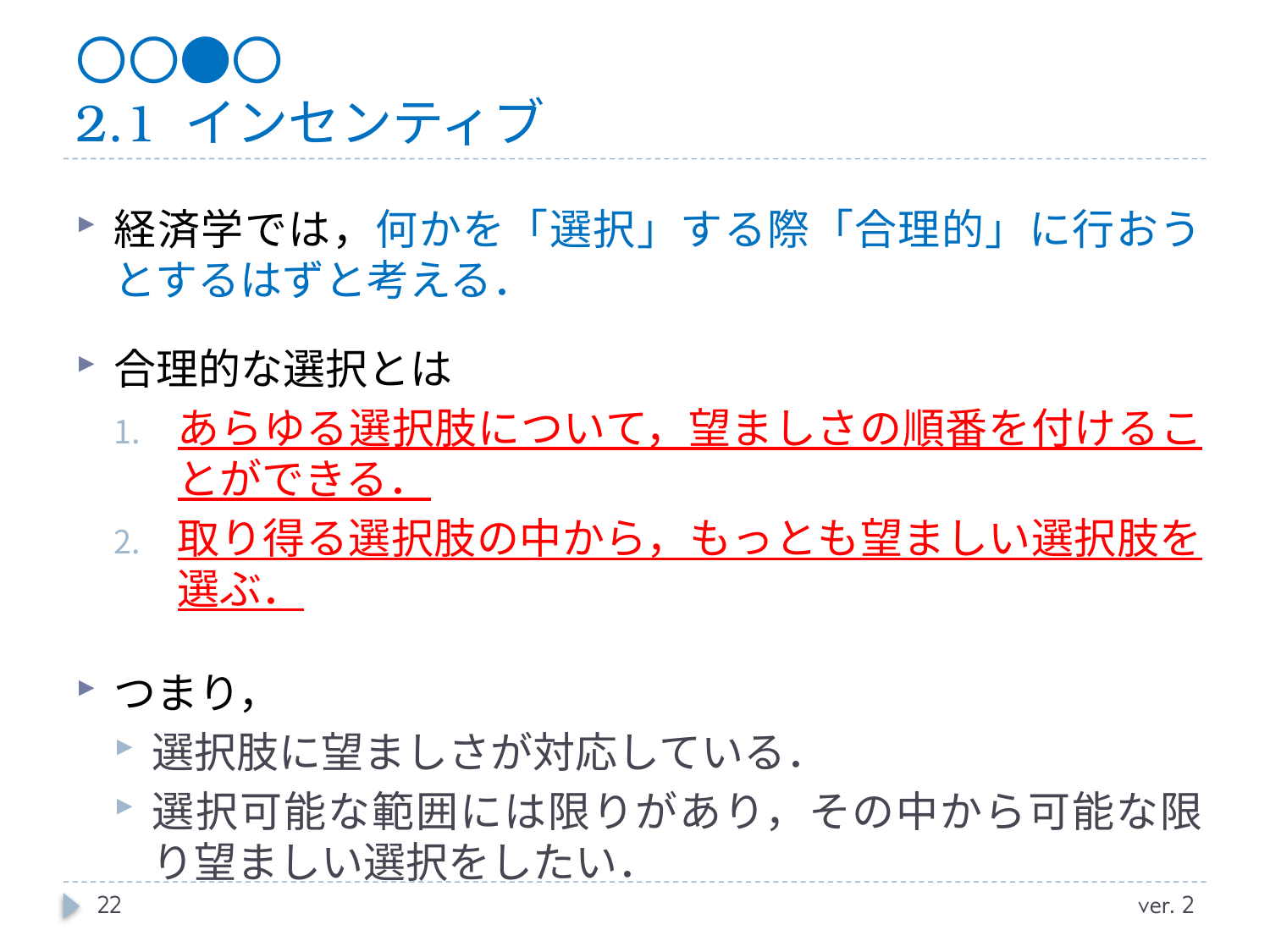

# 〇〇●〇 2.1 インセンティブ
経済学では，何かを「選択」する際「合理的」に行おうとするはずと考える．

合理的な選択とは
あらゆる選択肢について，望ましさの順番を付けることができる．
取り得る選択肢の中から，もっとも望ましい選択肢を選ぶ．

つまり，
選択肢に望ましさが対応している．
選択可能な範囲には限りがあり，その中から可能な限り望ましい選択をしたい．
22
ver. 2